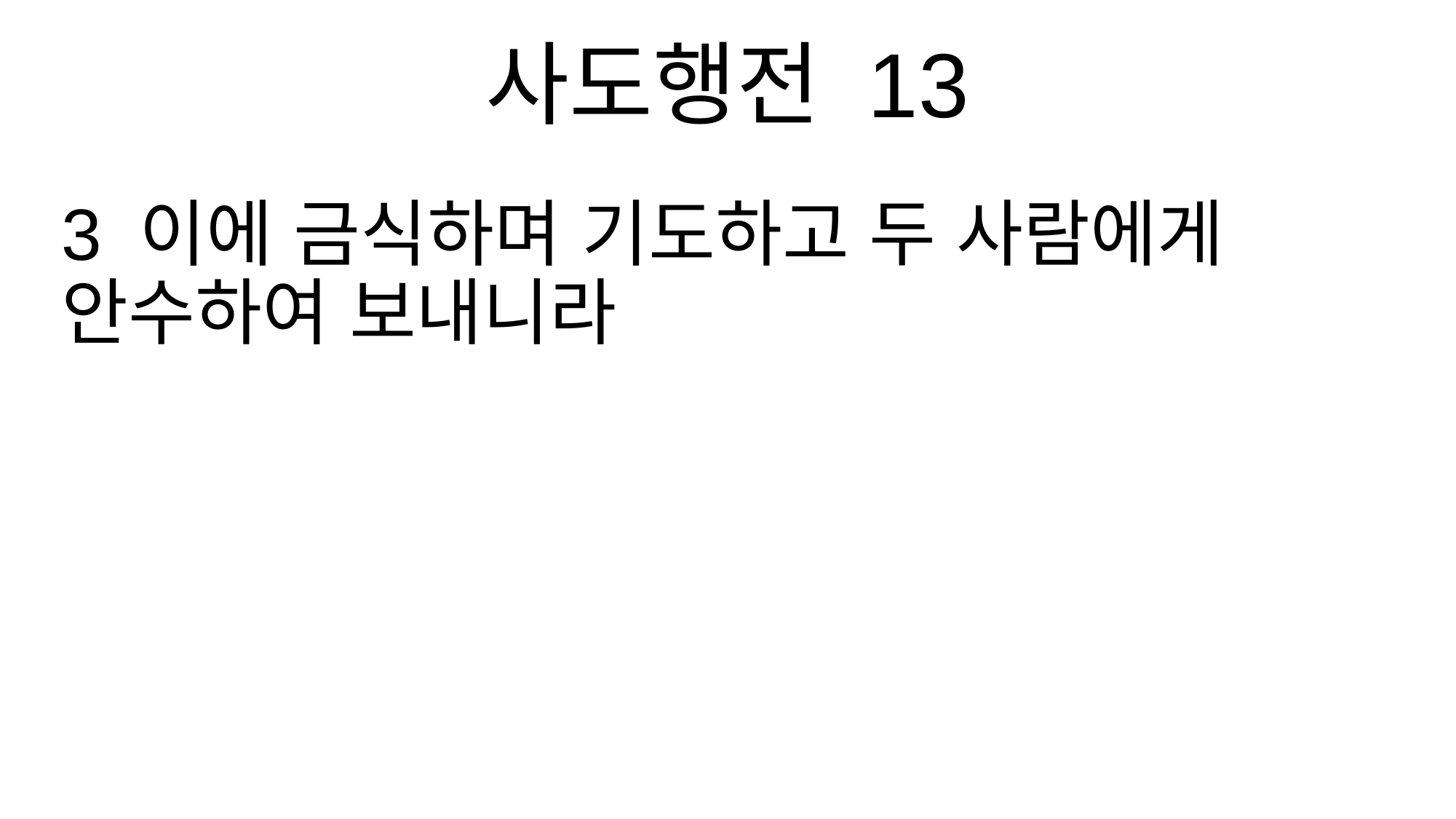

사도행전 13
3 이에 금식하며 기도하고 두 사람에게 안수하여 보내니라